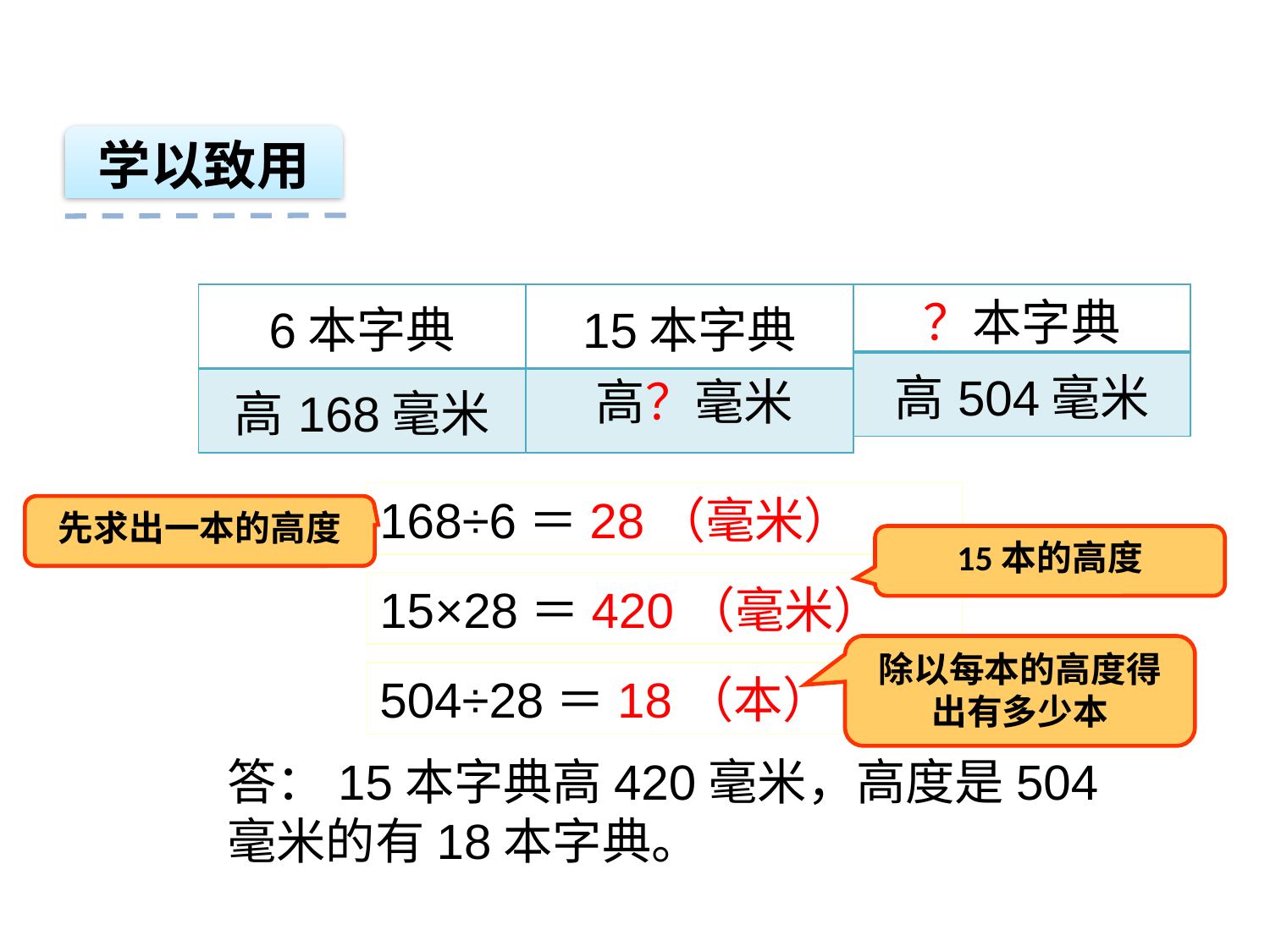

学以致用
| 6本字典 | 15本字典 |
| --- | --- |
| 高168毫米 |  |
|  |
| --- |
| 高504毫米 |
？本字典
高？毫米
168÷6＝28（毫米）
先求出一本的高度
15本的高度
15×28＝420（毫米）
除以每本的高度得出有多少本
504÷28＝18（本）
答：15本字典高420毫米，高度是504毫米的有18本字典。